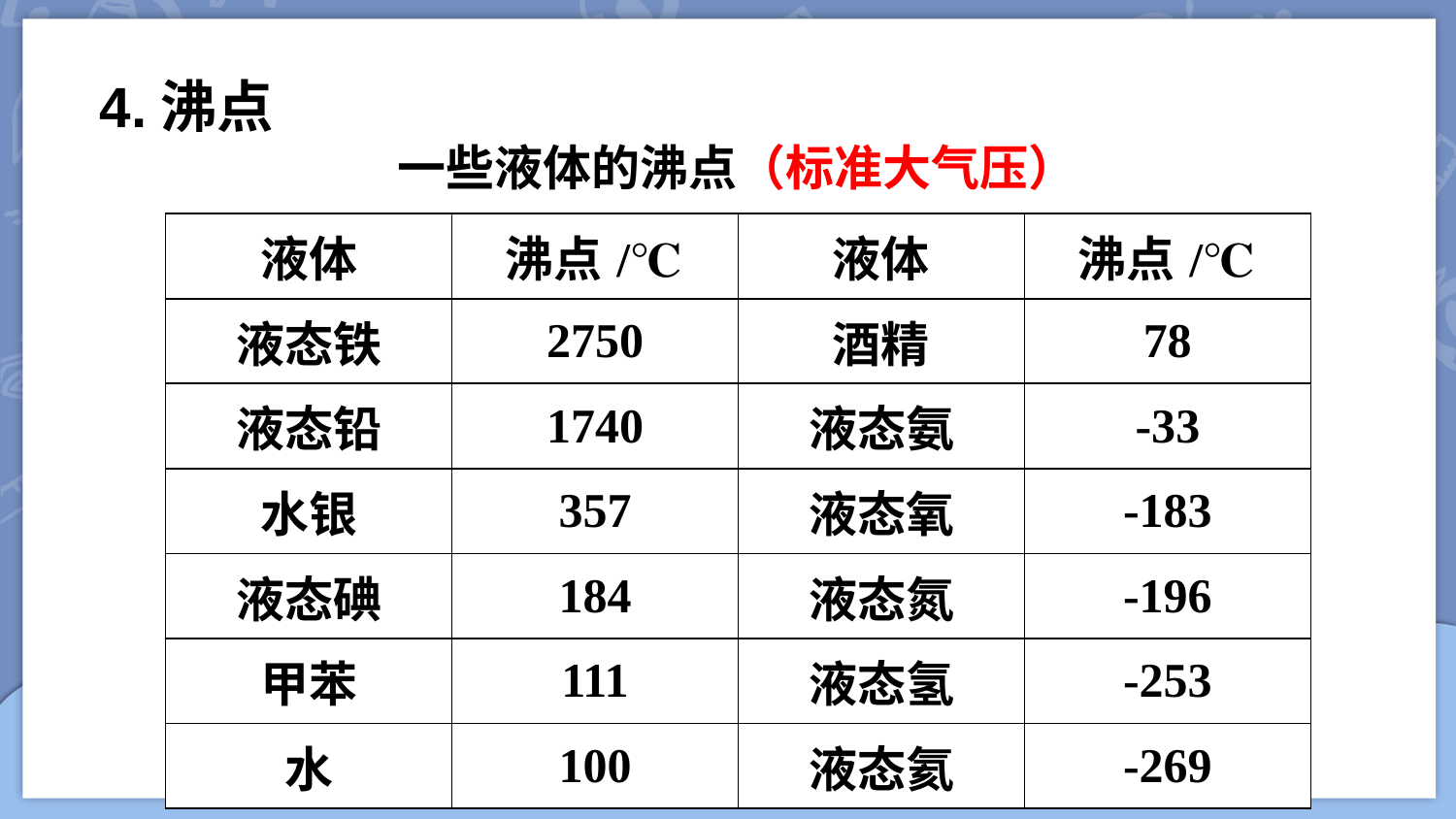

4.沸点
一些液体的沸点（标准大气压）
| 液体 | 沸点/℃ | 液体 | 沸点/℃ |
| --- | --- | --- | --- |
| 液态铁 | 2750 | 酒精 | 78 |
| 液态铅 | 1740 | 液态氨 | -33 |
| 水银 | 357 | 液态氧 | -183 |
| 液态碘 | 184 | 液态氮 | -196 |
| 甲苯 | 111 | 液态氢 | -253 |
| 水 | 100 | 液态氦 | -269 |